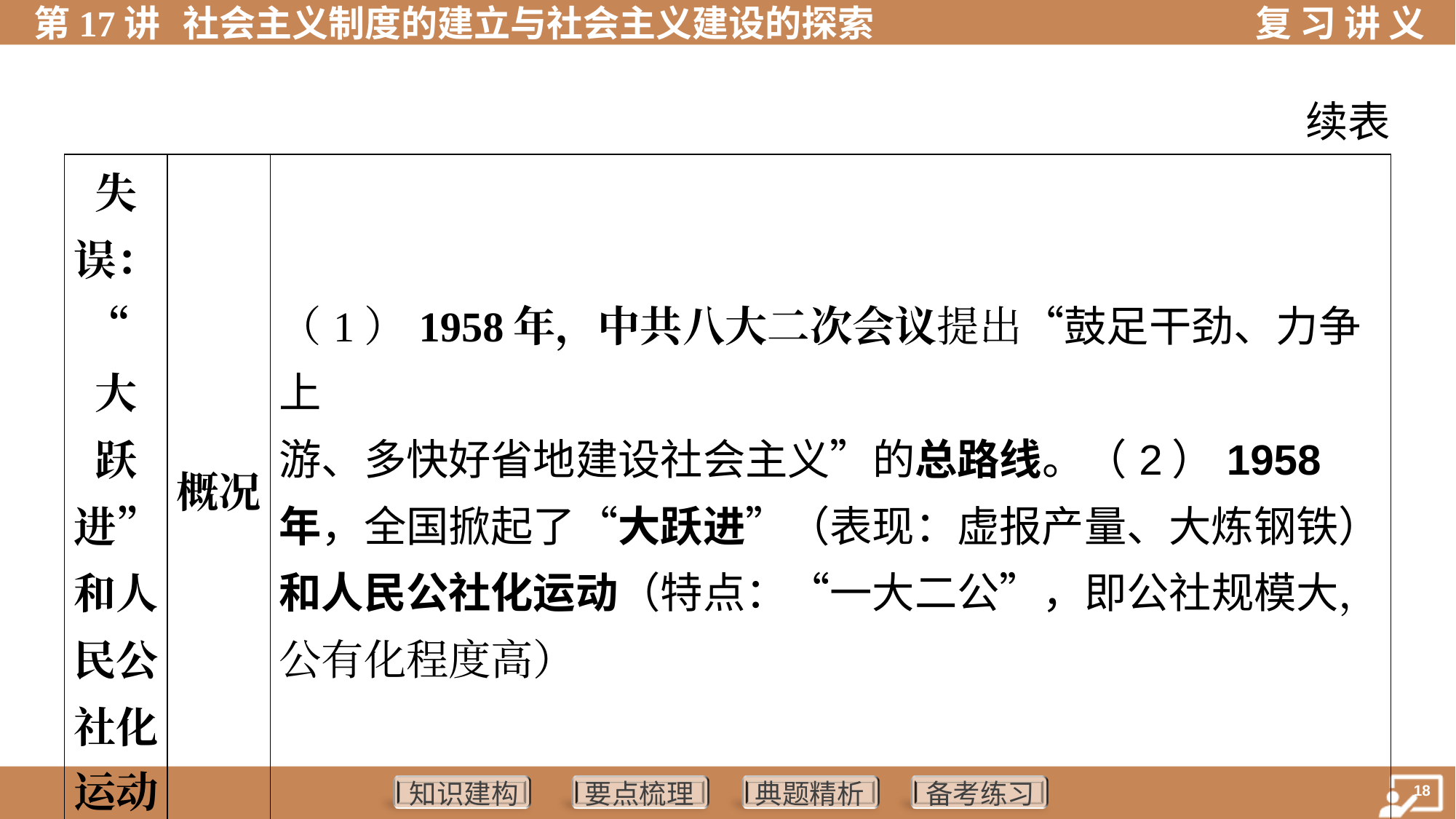

续表
| 失 误： “大 跃 进” 和人 民公 社化 运动 | 概况 | （1）1958年，中共八大二次会议提出“鼓足干劲、力争上 游、多快好省地建设社会主义”的总路线。（2）1958年，全国掀起了“大跃进”（表现：虚报产量、大炼钢铁）和人民公社化运动（特点：“一大二公”，即公社规模大，公有化程度高） |  |
| --- | --- | --- | --- |